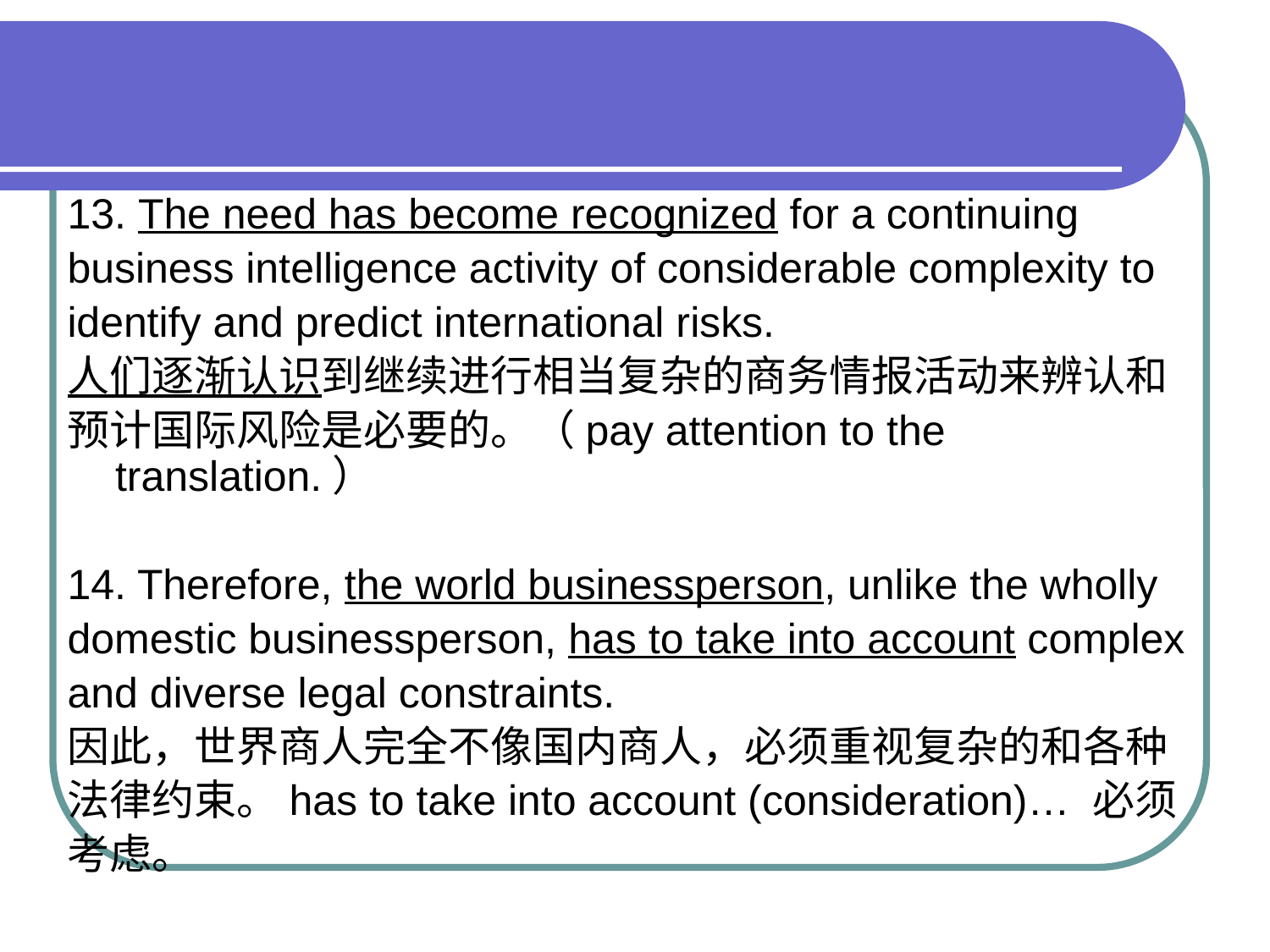

13. The need has become recognized for a continuing
business intelligence activity of considerable complexity to
identify and predict international risks.
人们逐渐认识到继续进行相当复杂的商务情报活动来辨认和
预计国际风险是必要的。（pay attention to the translation.）

14. Therefore, the world businessperson, unlike the wholly
domestic businessperson, has to take into account complex
and diverse legal constraints.
因此，世界商人完全不像国内商人，必须重视复杂的和各种
法律约束。has to take into account (consideration)… 必须
考虑。